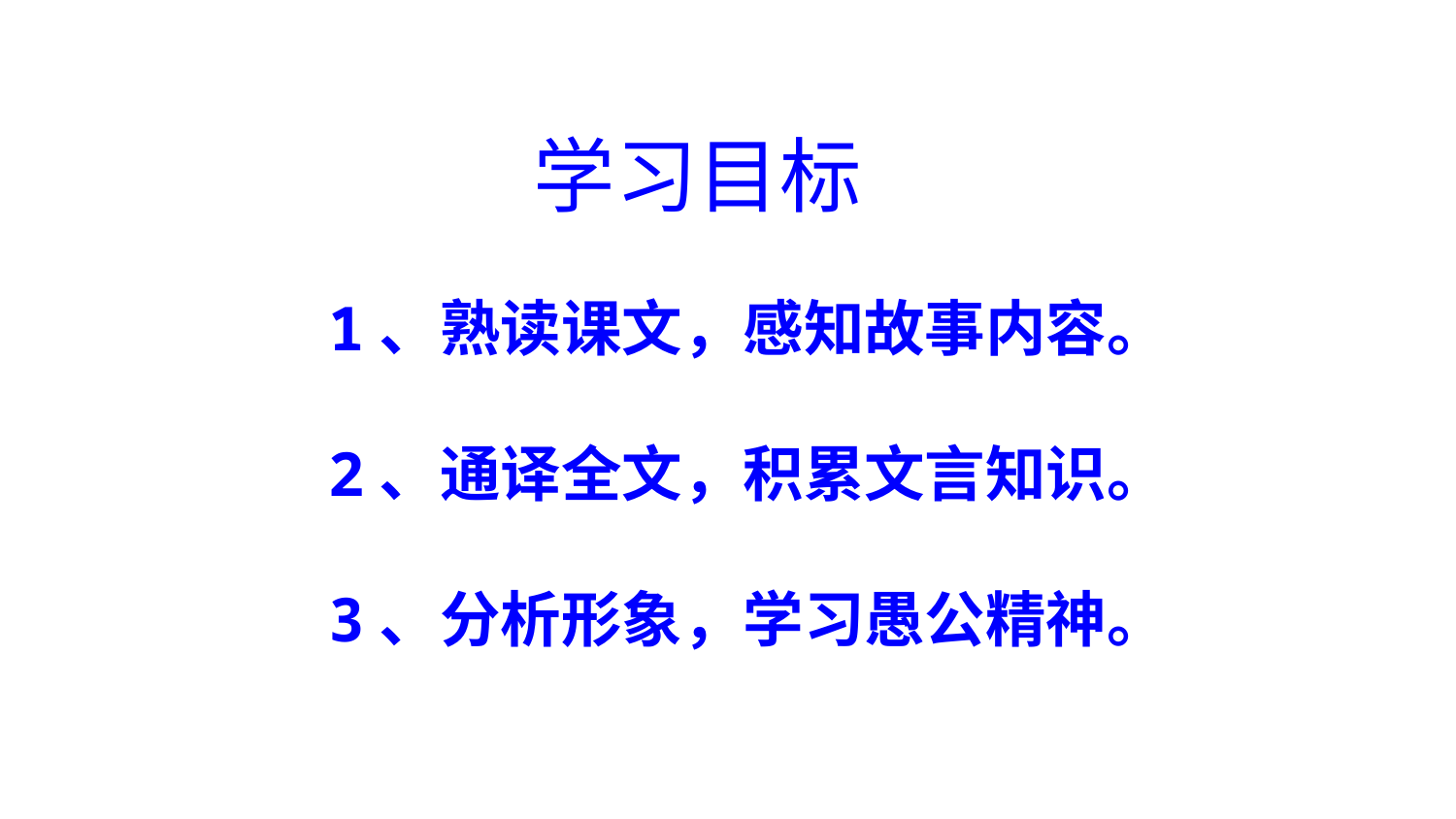

学习目标
1、熟读课文，感知故事内容。
2、通译全文，积累文言知识。
3、分析形象，学习愚公精神。